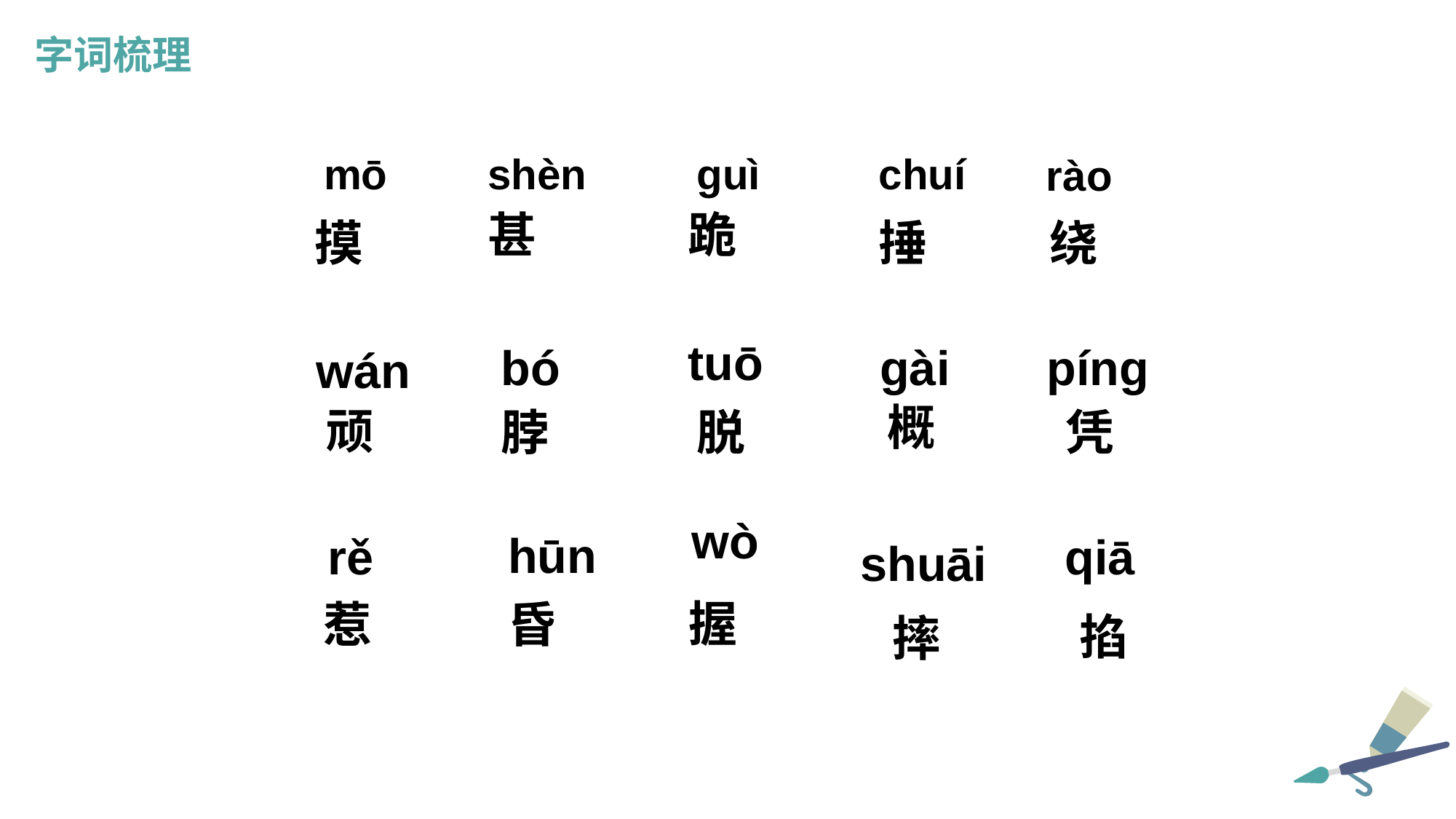

我会写
字词梳理
mō
shèn
chuí
ɡuì
rào
甚
跪
摸
捶
绕
tuō
pínɡ
bó
ɡài
wán
概
顽
脖
脱
凭
wò
hūn
qiā
rě
shuāi
握
昏
惹
掐
摔